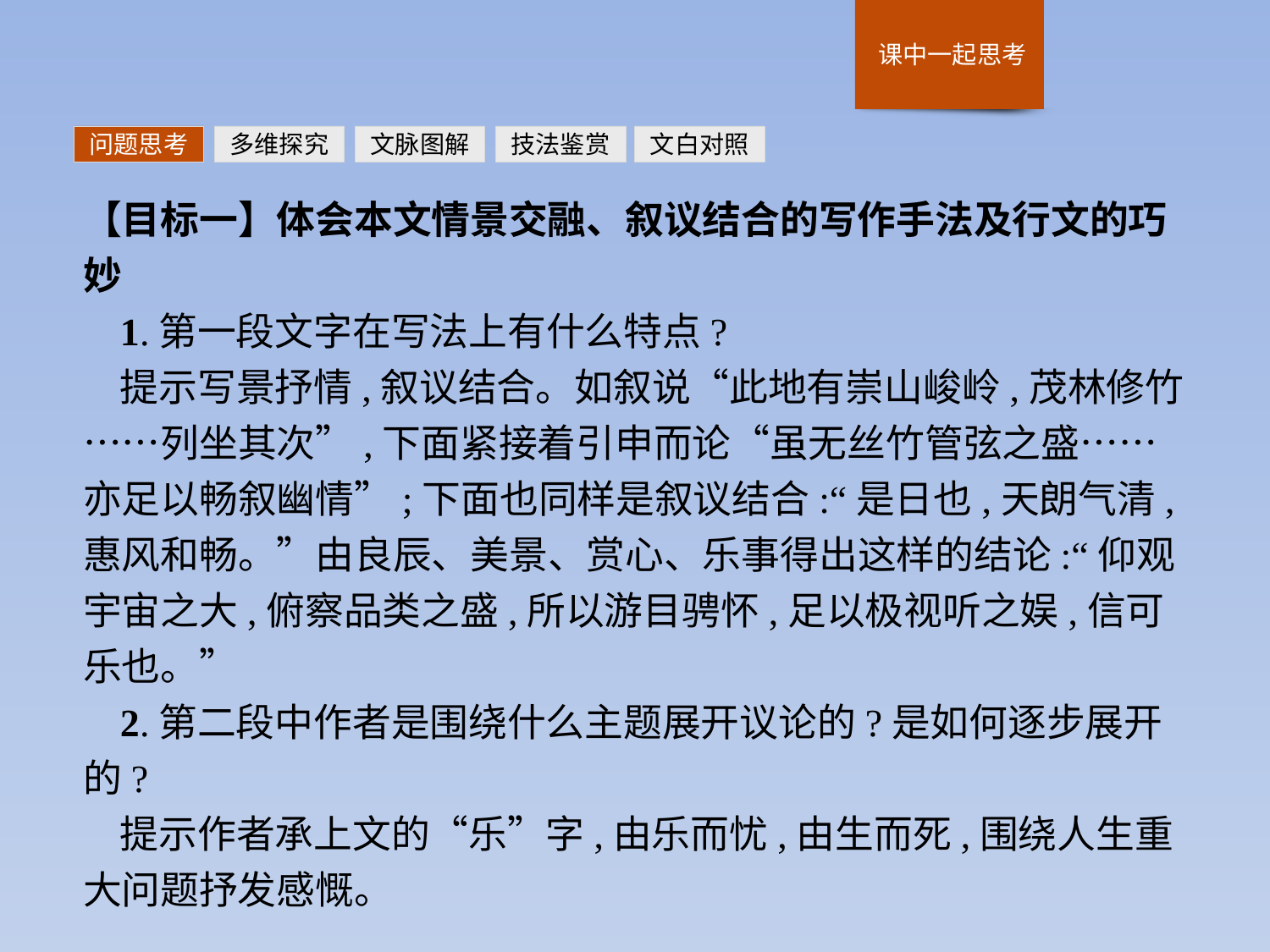

问题思考
多维探究
文脉图解
技法鉴赏
文白对照
【目标一】体会本文情景交融、叙议结合的写作手法及行文的巧妙
1.第一段文字在写法上有什么特点?
提示写景抒情,叙议结合。如叙说“此地有崇山峻岭,茂林修竹……列坐其次”,下面紧接着引申而论“虽无丝竹管弦之盛……亦足以畅叙幽情”;下面也同样是叙议结合:“是日也,天朗气清,惠风和畅。”由良辰、美景、赏心、乐事得出这样的结论:“仰观宇宙之大,俯察品类之盛,所以游目骋怀,足以极视听之娱,信可乐也。”
2.第二段中作者是围绕什么主题展开议论的?是如何逐步展开的?
提示作者承上文的“乐”字,由乐而忧,由生而死,围绕人生重大问题抒发感慨。